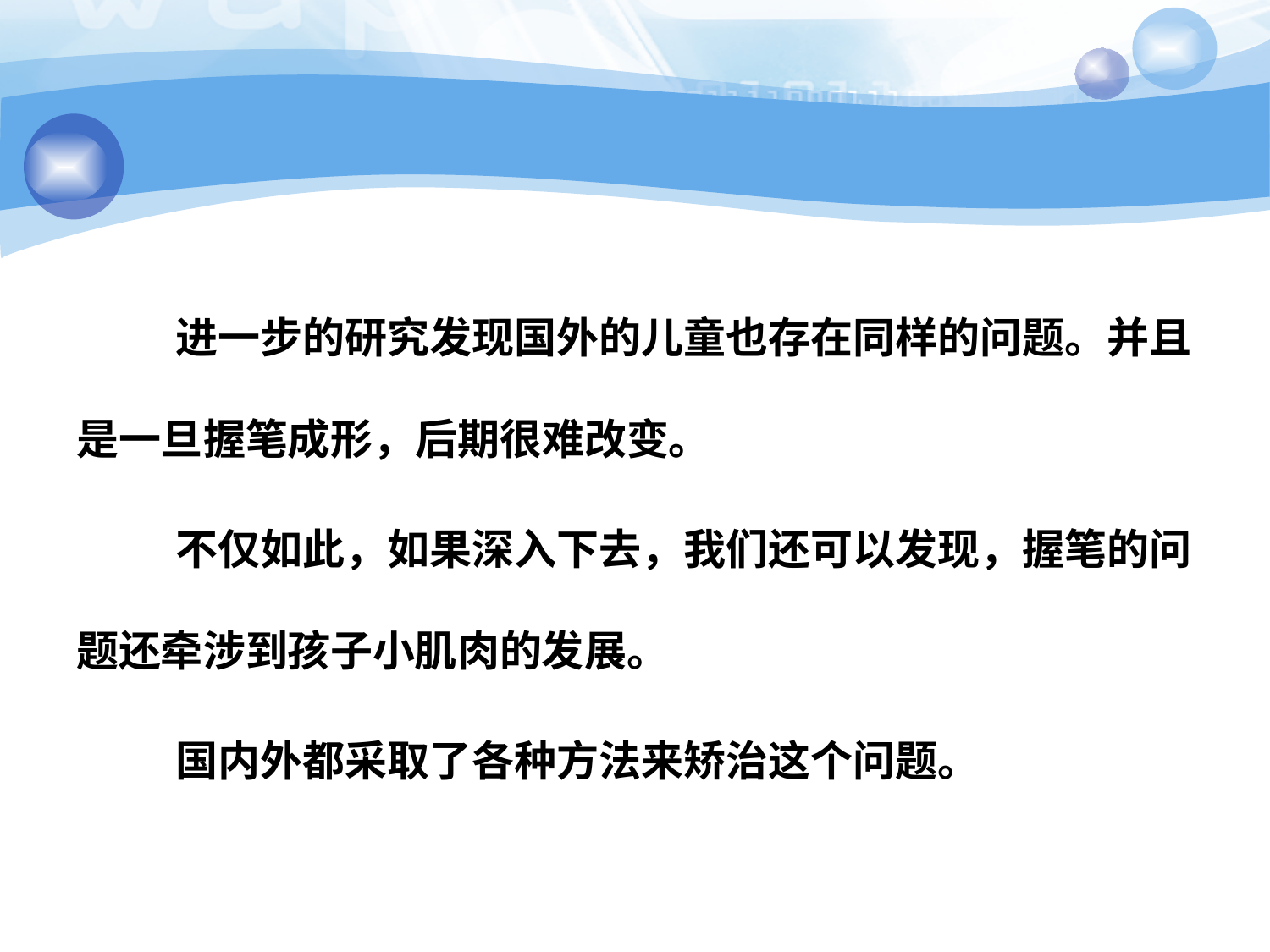

#
进一步的研究发现国外的儿童也存在同样的问题。并且是一旦握笔成形，后期很难改变。
不仅如此，如果深入下去，我们还可以发现，握笔的问题还牵涉到孩子小肌肉的发展。
国内外都采取了各种方法来矫治这个问题。